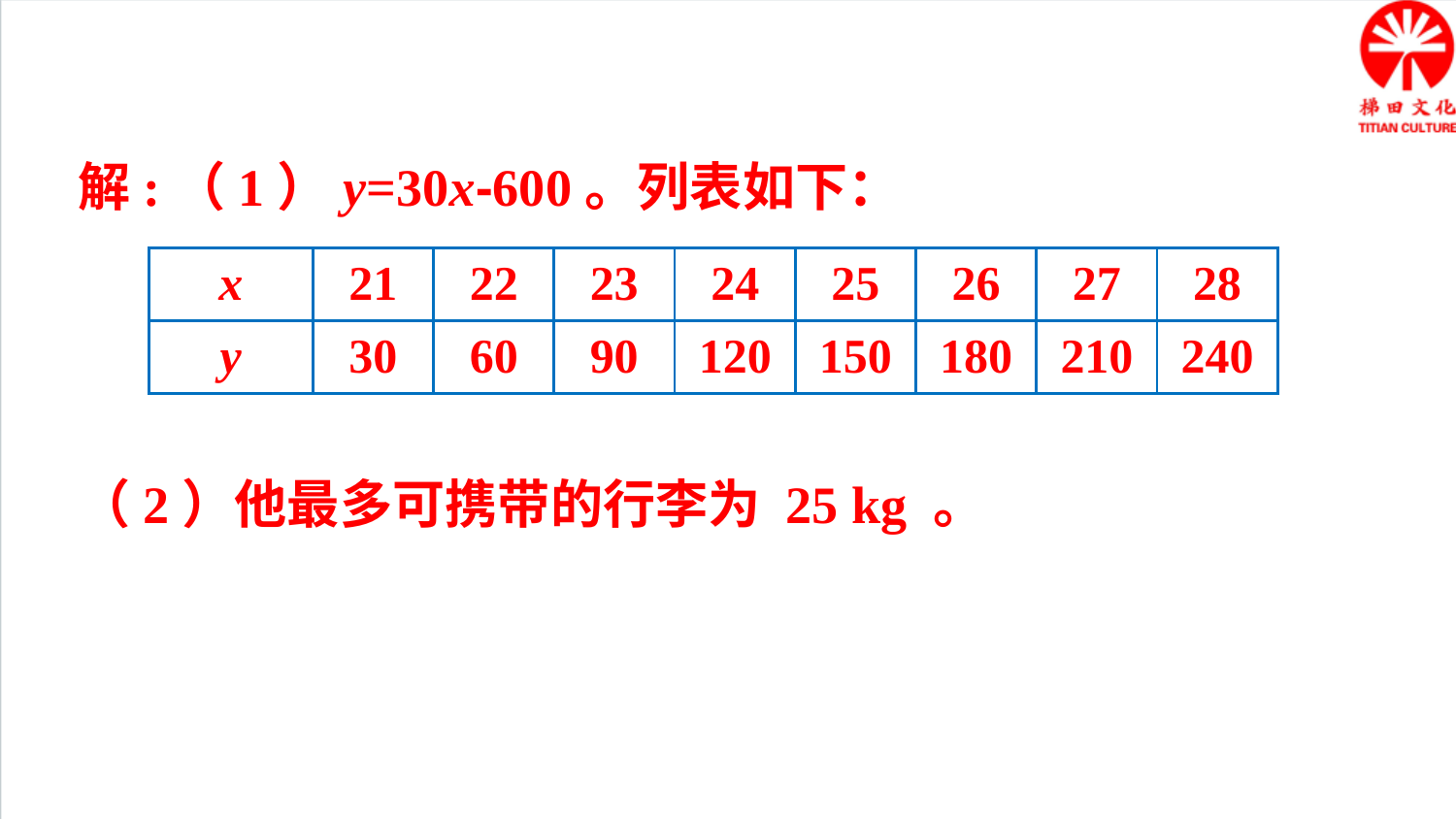

解:（1）y=30x-600。列表如下：
| x | 21 | 22 | 23 | 24 | 25 | 26 | 27 | 28 |
| --- | --- | --- | --- | --- | --- | --- | --- | --- |
| y | 30 | 60 | 90 | 120 | 150 | 180 | 210 | 240 |
（2）他最多可携带的行李为 25 kg 。